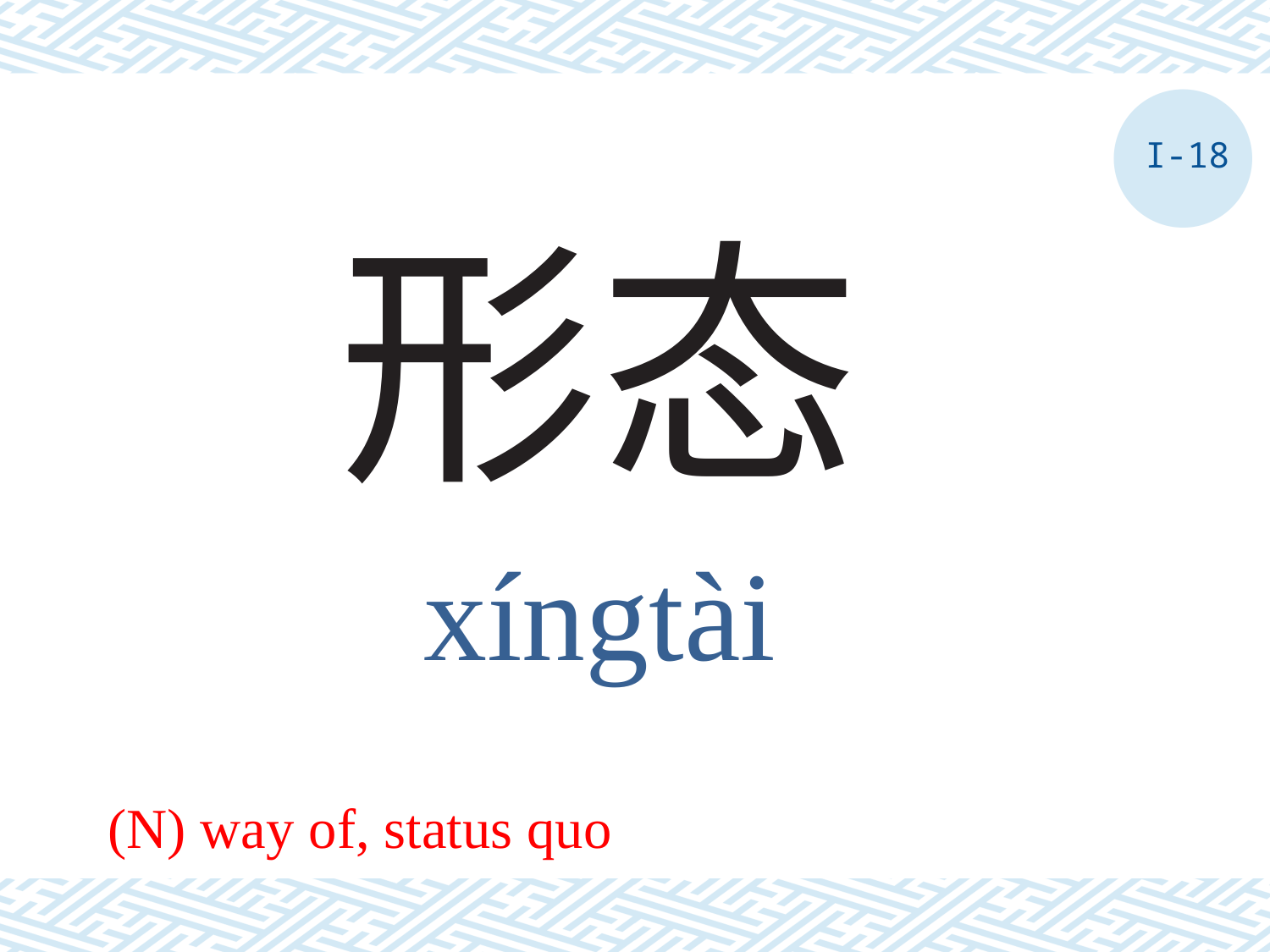

I-18

# 形态
xíngtài
(N) way of, status quo